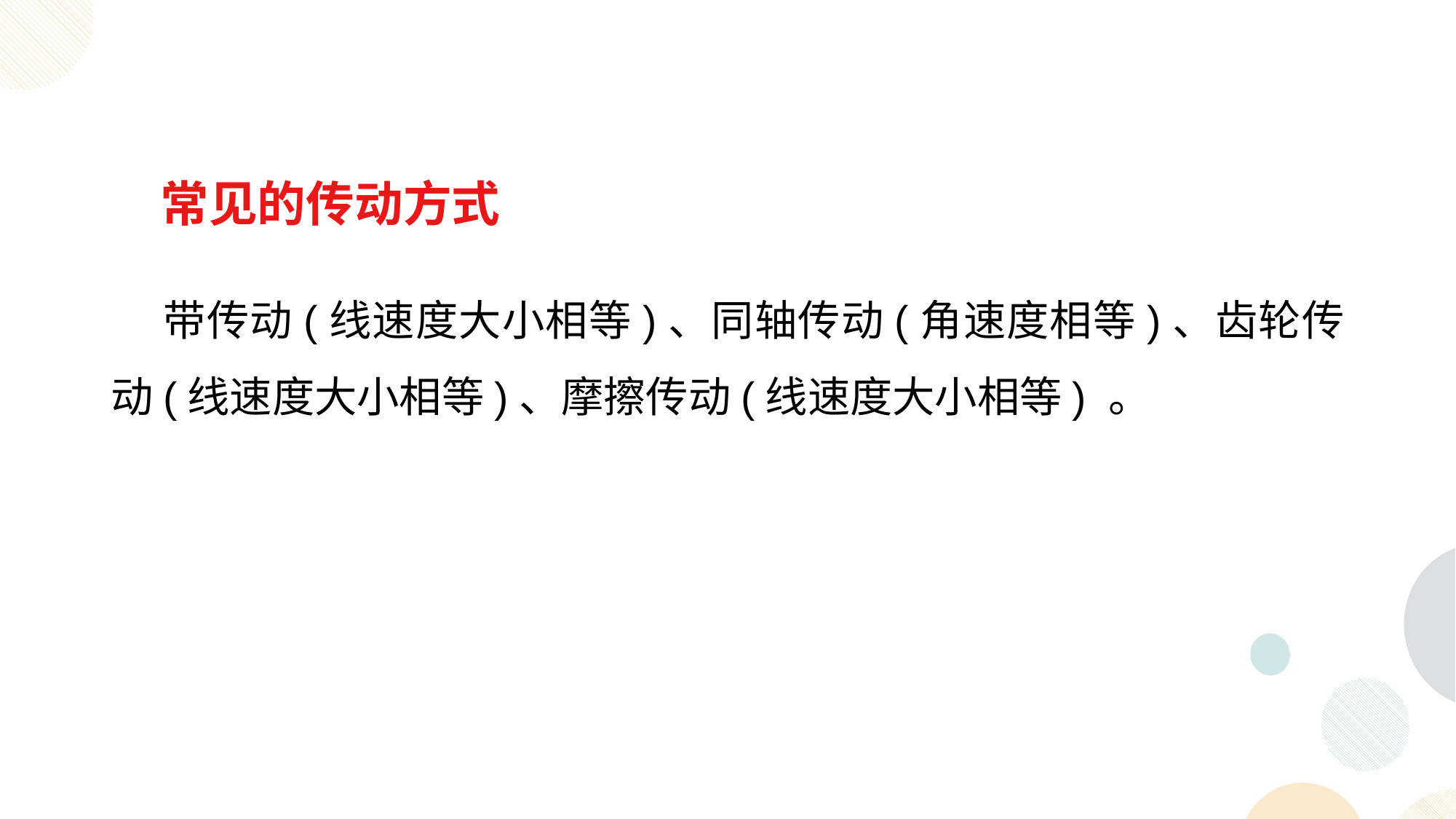

常见的传动方式

    带传动(线速度大小相等)、同轴传动(角速度相等)、齿轮传动(线速度大小相等)、摩擦传动(线速度大小相等) 。